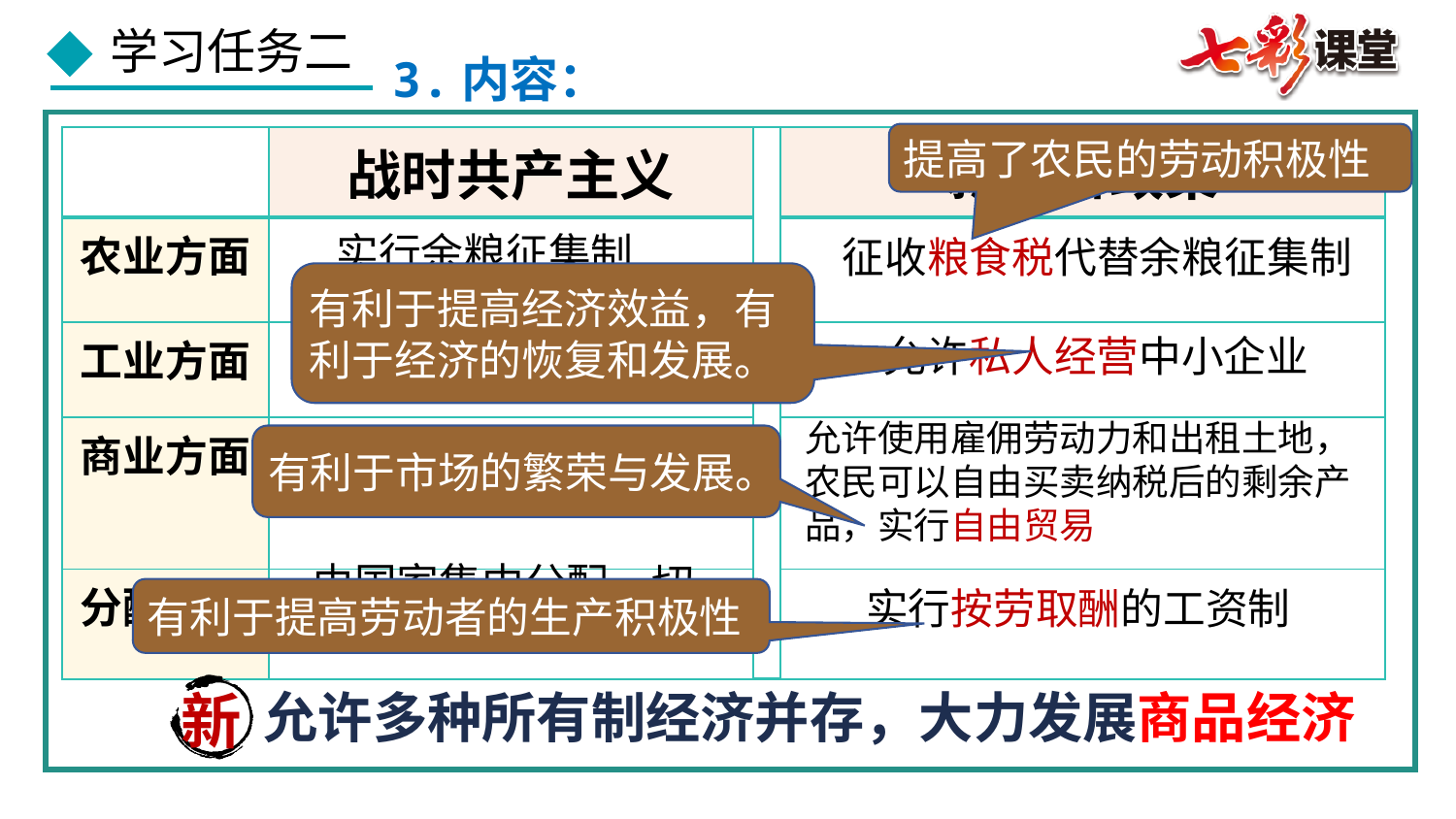

3.内容：
提高了农民的劳动积极性
|  | 战时共产主义 |  | 新经济政策 |
| --- | --- | --- | --- |
| 农业方面 |  |  |  |
| 工业方面 |  |  |  |
| 商业方面 |  |  |  |
| 分配方式 |  |  |  |
实行余粮征集制
征收粮食税代替余粮征集制
有利于提高经济效益，有利于经济的恢复和发展。
允许私人经营中小企业
中小型企业国有化
允许使用雇佣劳动力和出租土地，农民可以自由买卖纳税后的剩余产品，实行自由贸易
有利于市场的繁荣与发展。
取消自由贸易
由国家集中分配一切生活必须品和食品
实行按劳取酬的工资制
有利于提高劳动者的生产积极性

新
允许多种所有制经济并存，大力发展商品经济